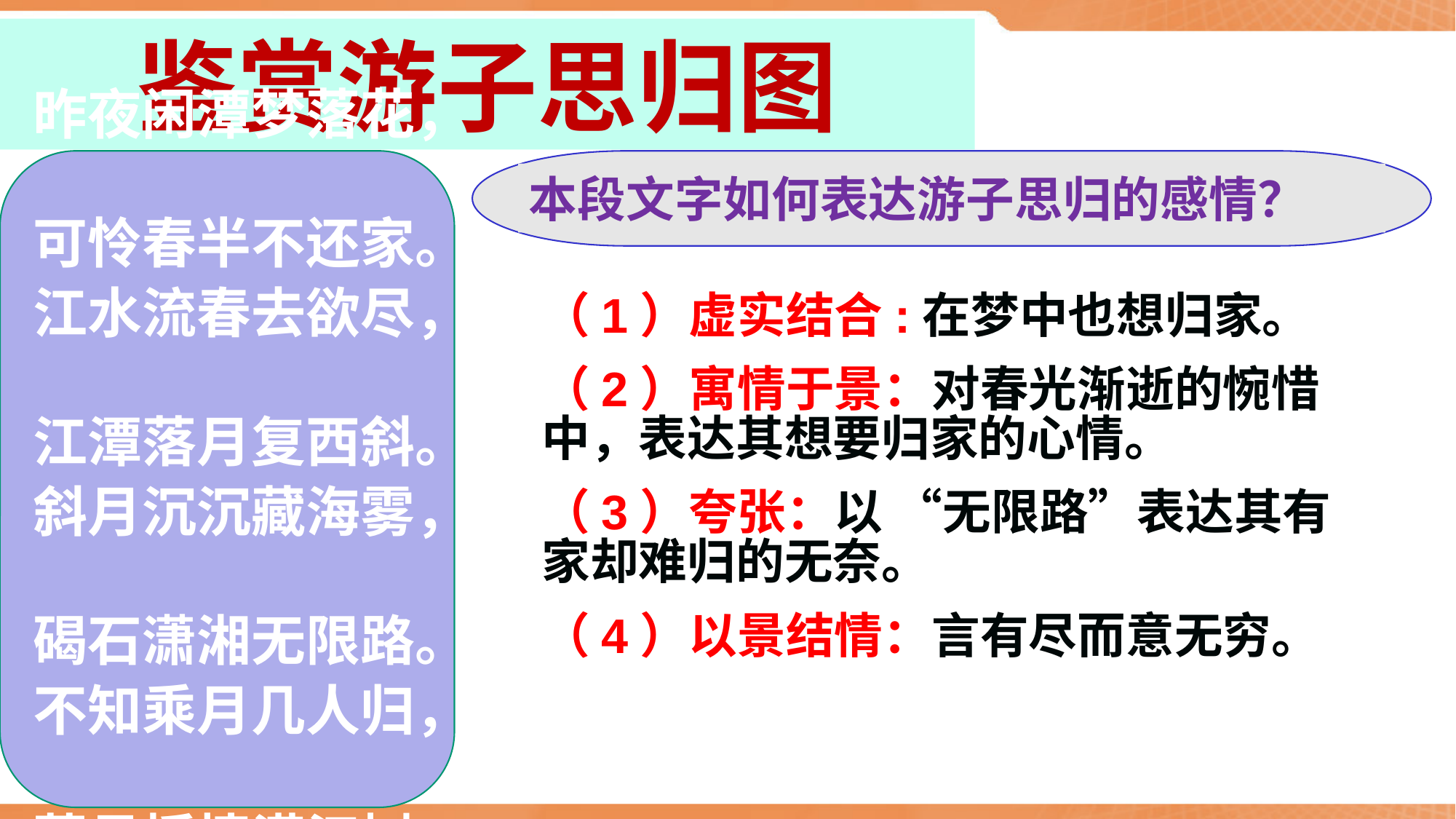

鉴赏游子思归图
昨夜闲潭梦落花，
可怜春半不还家。
江水流春去欲尽，
江潭落月复西斜。
斜月沉沉藏海雾，
碣石潇湘无限路。
不知乘月几人归，
落月摇情满江树。

本段文字如何表达游子思归的感情？
（1）虚实结合:在梦中也想归家。
（2）寓情于景：对春光渐逝的惋惜中，表达其想要归家的心情。
（3）夸张：以 “无限路”表达其有家却难归的无奈。
（4）以景结情：言有尽而意无穷。